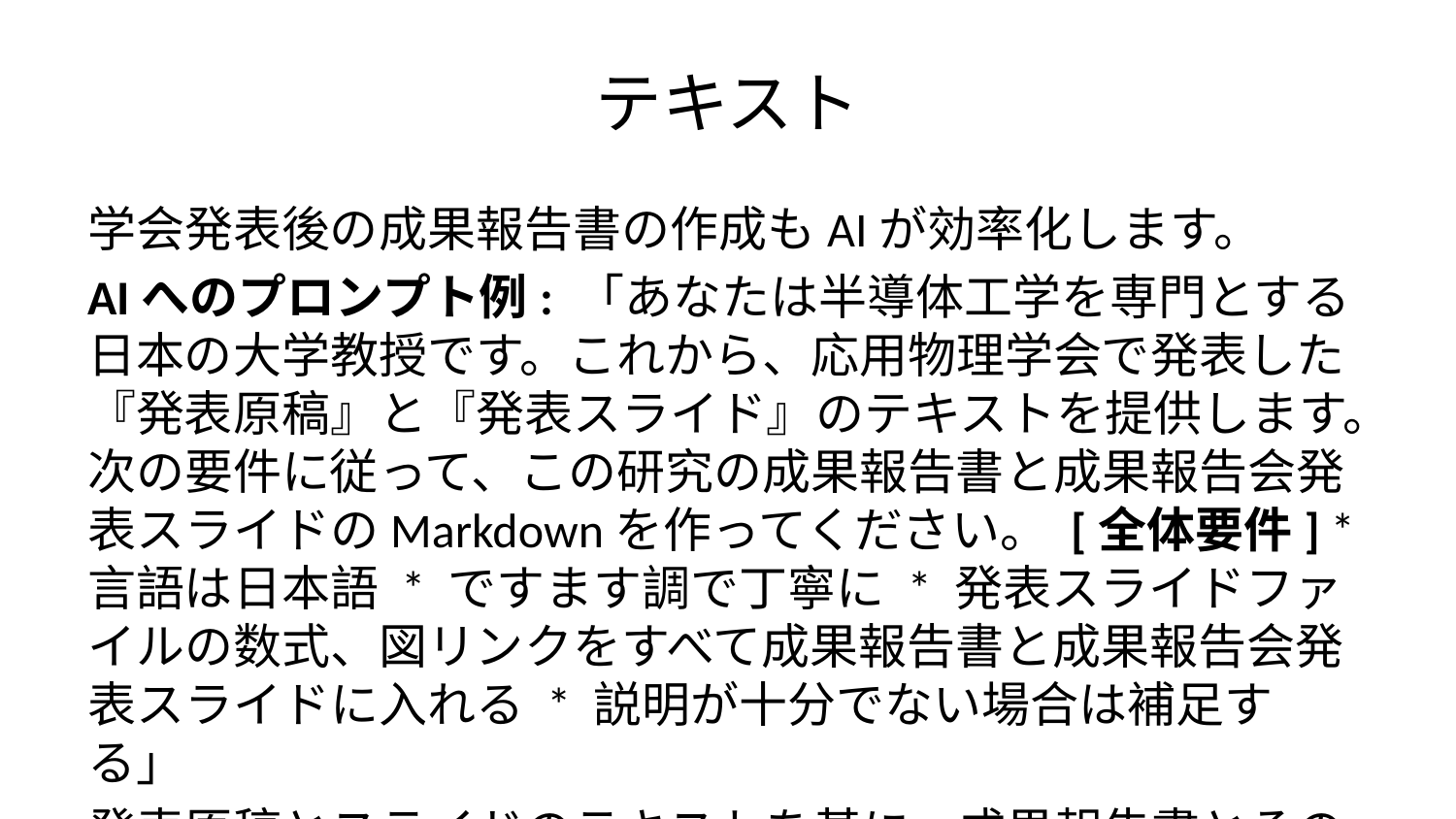

# テキスト
学会発表後の成果報告書の作成もAIが効率化します。
AIへのプロンプト例: 「あなたは半導体工学を専門とする日本の大学教授です。これから、応用物理学会で発表した『発表原稿』と『発表スライド』のテキストを提供します。次の要件に従って、この研究の成果報告書と成果報告会発表スライドのMarkdownを作ってください。 [全体要件] * 言語は日本語 * ですます調で丁寧に * 発表スライドファイルの数式、図リンクをすべて成果報告書と成果報告会発表スライドに入れる * 説明が十分でない場合は補足する」
発表原稿とスライドのテキストを基に、成果報告書とその発表スライドまで一括で生成できます。数式や図のリンクも引き継がれます。